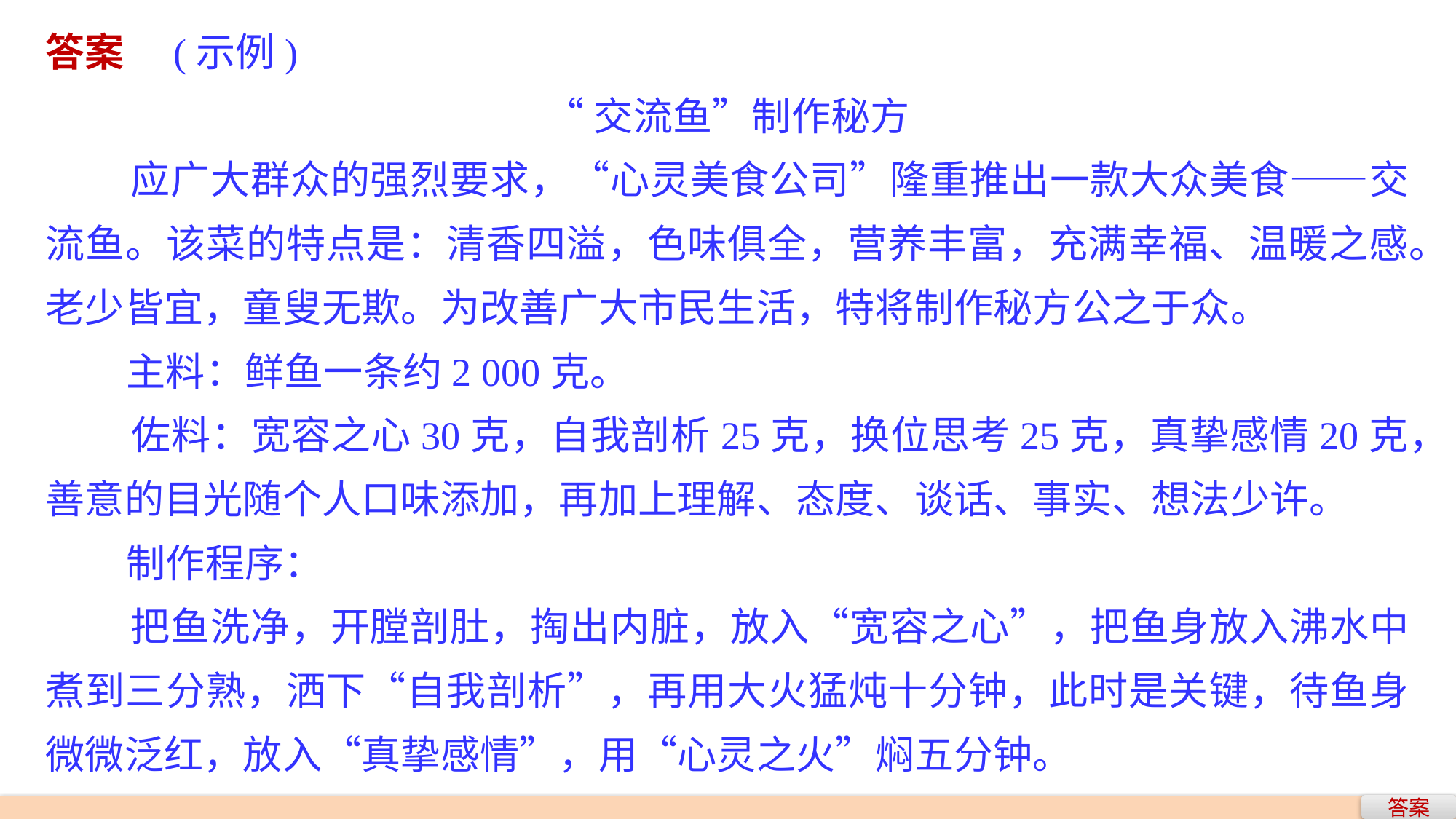

答案　(示例)
“交流鱼”制作秘方
        应广大群众的强烈要求，“心灵美食公司”隆重推出一款大众美食——交流鱼。该菜的特点是：清香四溢，色味俱全，营养丰富，充满幸福、温暖之感。老少皆宜，童叟无欺。为改善广大市民生活，特将制作秘方公之于众。
        主料：鲜鱼一条约2 000克。
        佐料：宽容之心30克，自我剖析25克，换位思考25克，真挚感情20克，善意的目光随个人口味添加，再加上理解、态度、谈话、事实、想法少许。
        制作程序：
        把鱼洗净，开膛剖肚，掏出内脏，放入“宽容之心”，把鱼身放入沸水中煮到三分熟，洒下“自我剖析”，再用大火猛炖十分钟，此时是关键，待鱼身微微泛红，放入“真挚感情”，用“心灵之火”焖五分钟。
答案